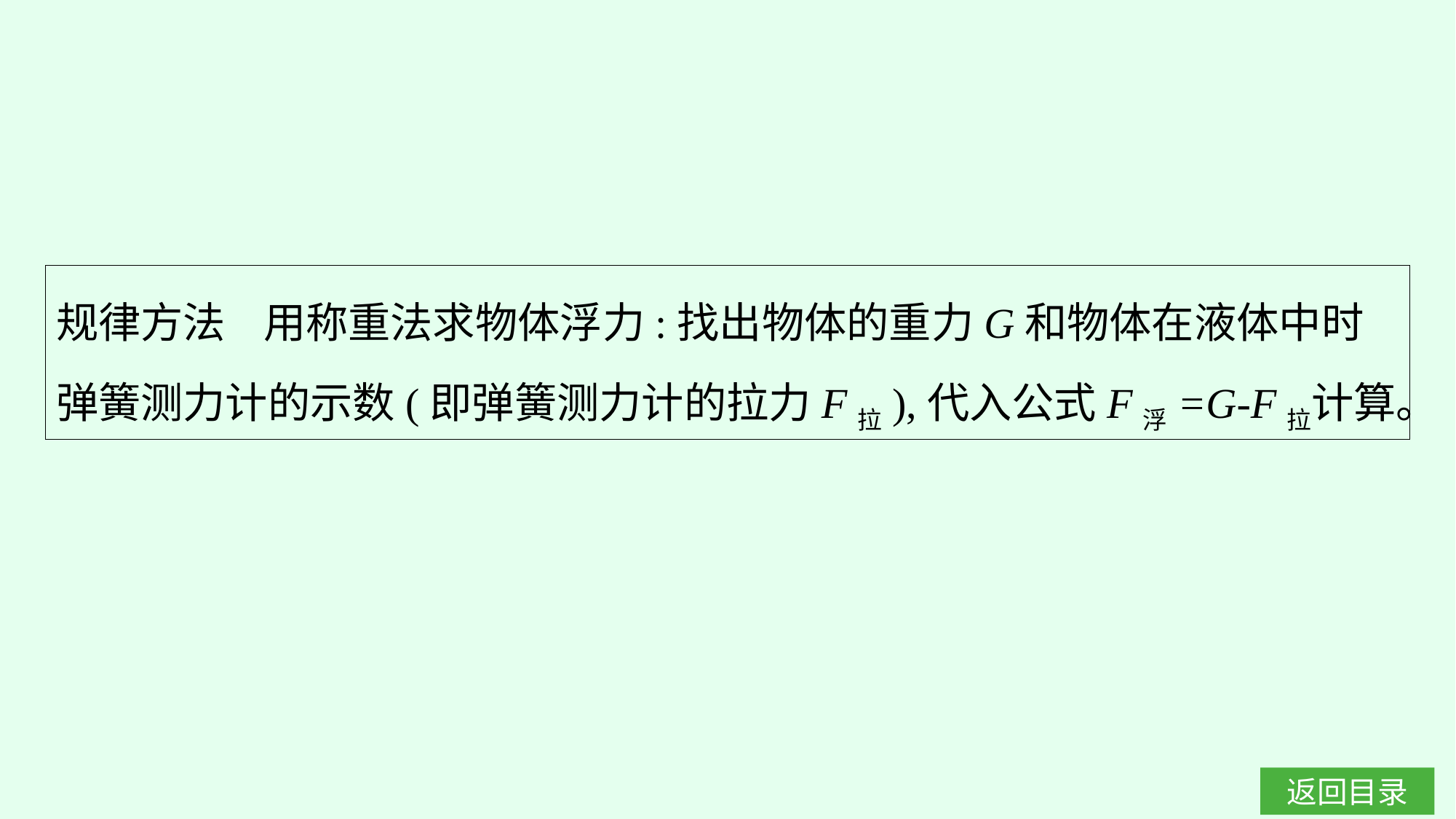

规律方法    用称重法求物体浮力:找出物体的重力G和物体在液体中时弹簧测力计的示数(即弹簧测力计的拉力F拉),代入公式F浮=G-F拉计算。